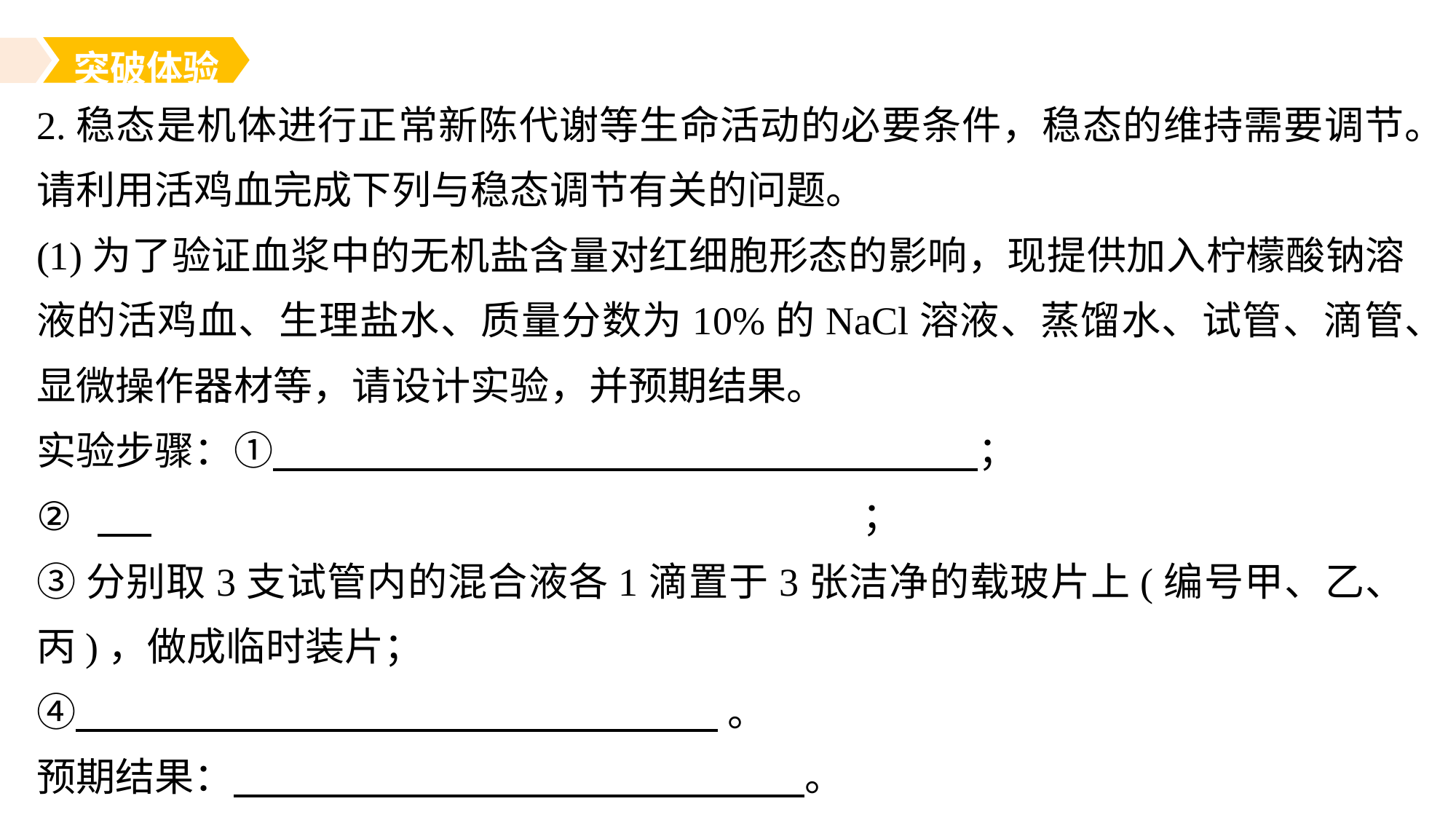

突破体验

2.稳态是机体进行正常新陈代谢等生命活动的必要条件，稳态的维持需要调节。请利用活鸡血完成下列与稳态调节有关的问题。
(1)为了验证血浆中的无机盐含量对红细胞形态的影响，现提供加入柠檬酸钠溶液的活鸡血、生理盐水、质量分数为10%的NaCl溶液、蒸馏水、试管、滴管、显微操作器材等，请设计实验，并预期结果。
实验步骤：①                                                                               ；
      							；
③分别取3支试管内的混合液各1滴置于3张洁净的载玻片上(编号甲、乙、丙)，做成临时装片；
④                                                                        。
预期结果：                                                                。